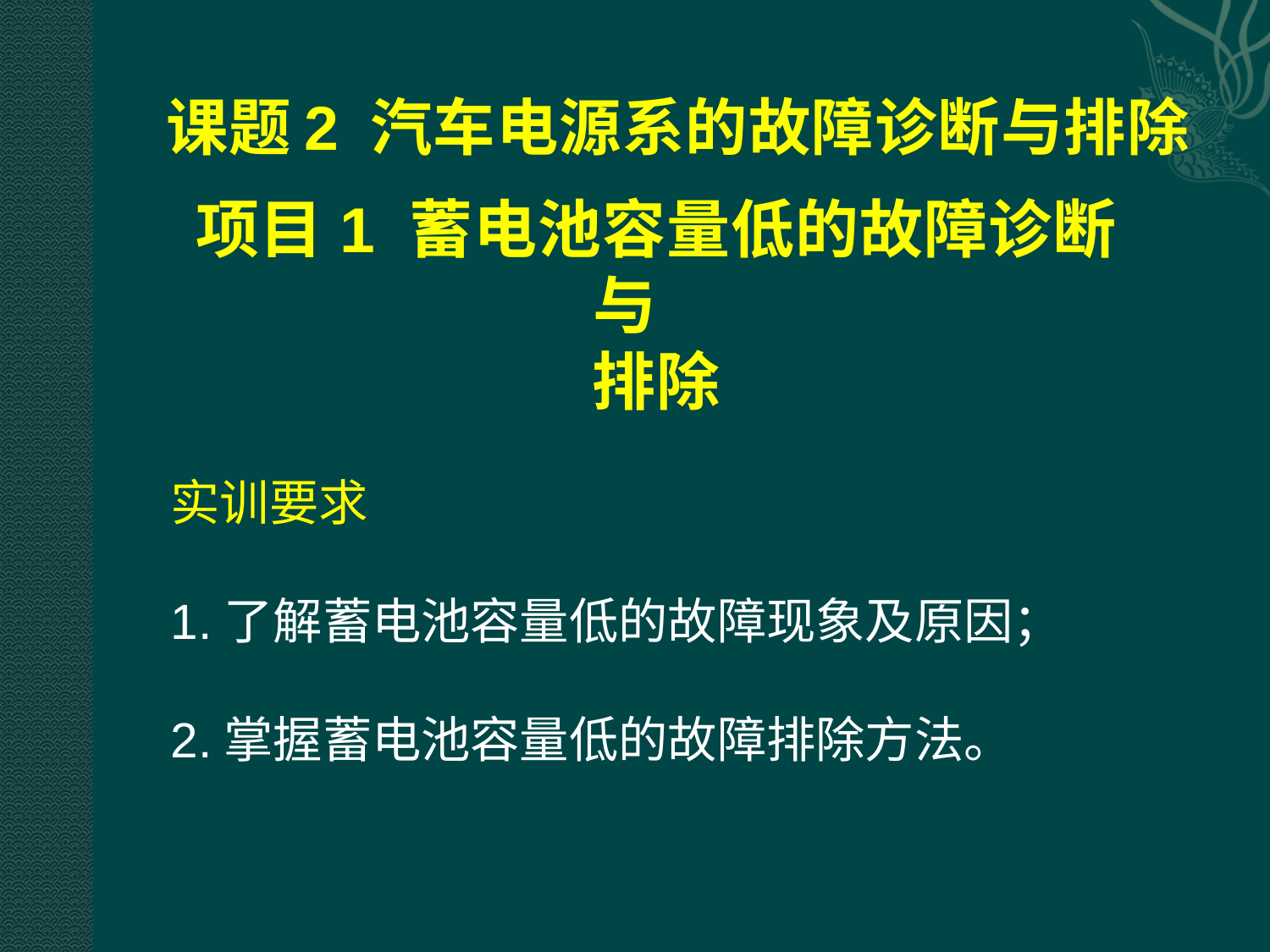

# 课题2 汽车电源系的故障诊断与排除
项目1 蓄电池容量低的故障诊断与
排除
实训要求
1.了解蓄电池容量低的故障现象及原因；
2.掌握蓄电池容量低的故障排除方法。